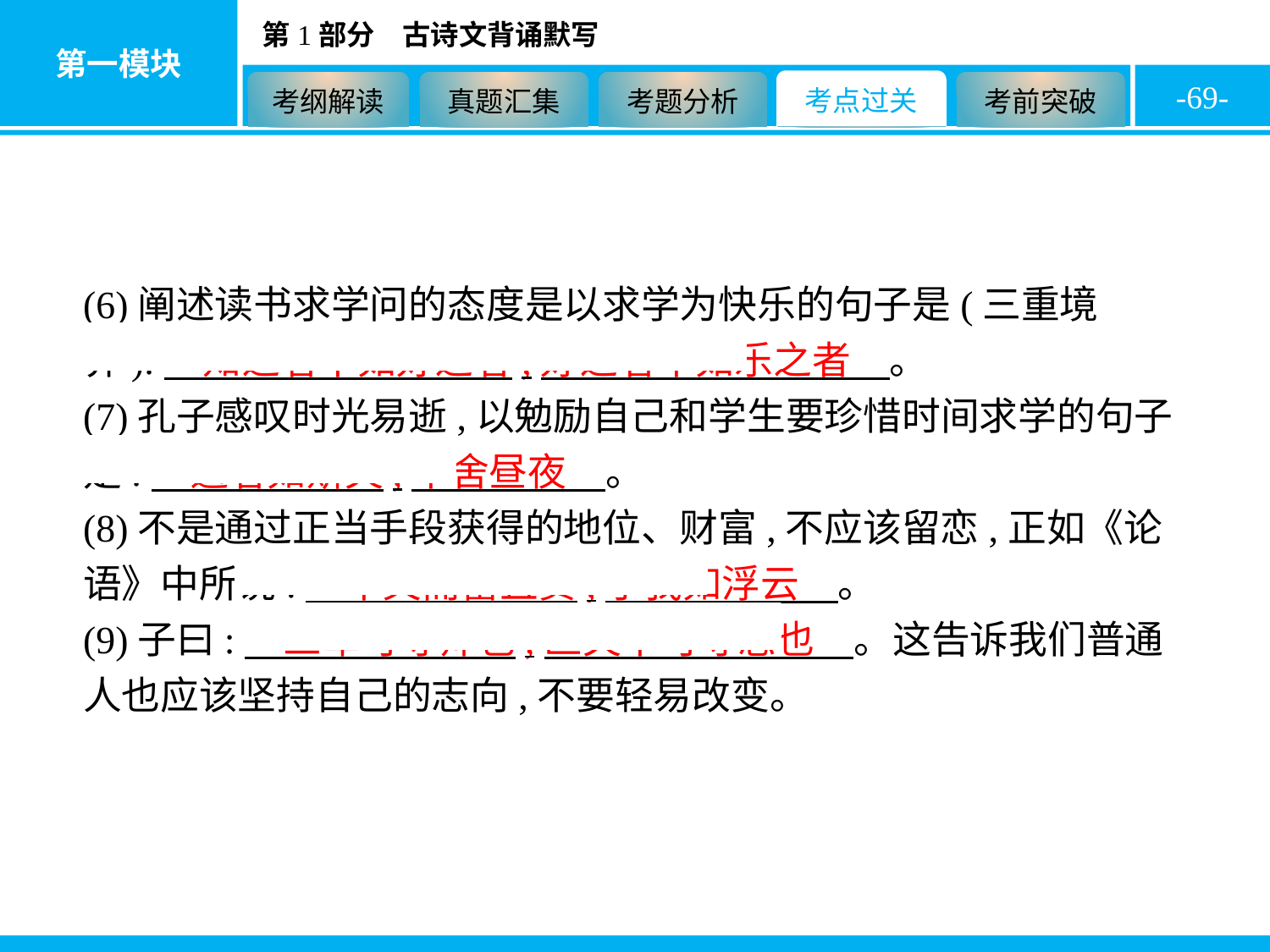

-69-
(6)阐述读书求学问的态度是以求学为快乐的句子是(三重境界):　知之者不如好之者,好之者不如乐之者　。
(7)孔子感叹时光易逝,以勉励自己和学生要珍惜时间求学的句子是:　逝者如斯夫,不舍昼夜　。
(8)不是通过正当手段获得的地位、财富,不应该留恋,正如《论语》中所说:　不义而富且贵,于我如浮云　。
(9)子曰:　三军可夺帅也,匹夫不可夺志也　。这告诉我们普通人也应该坚持自己的志向,不要轻易改变。